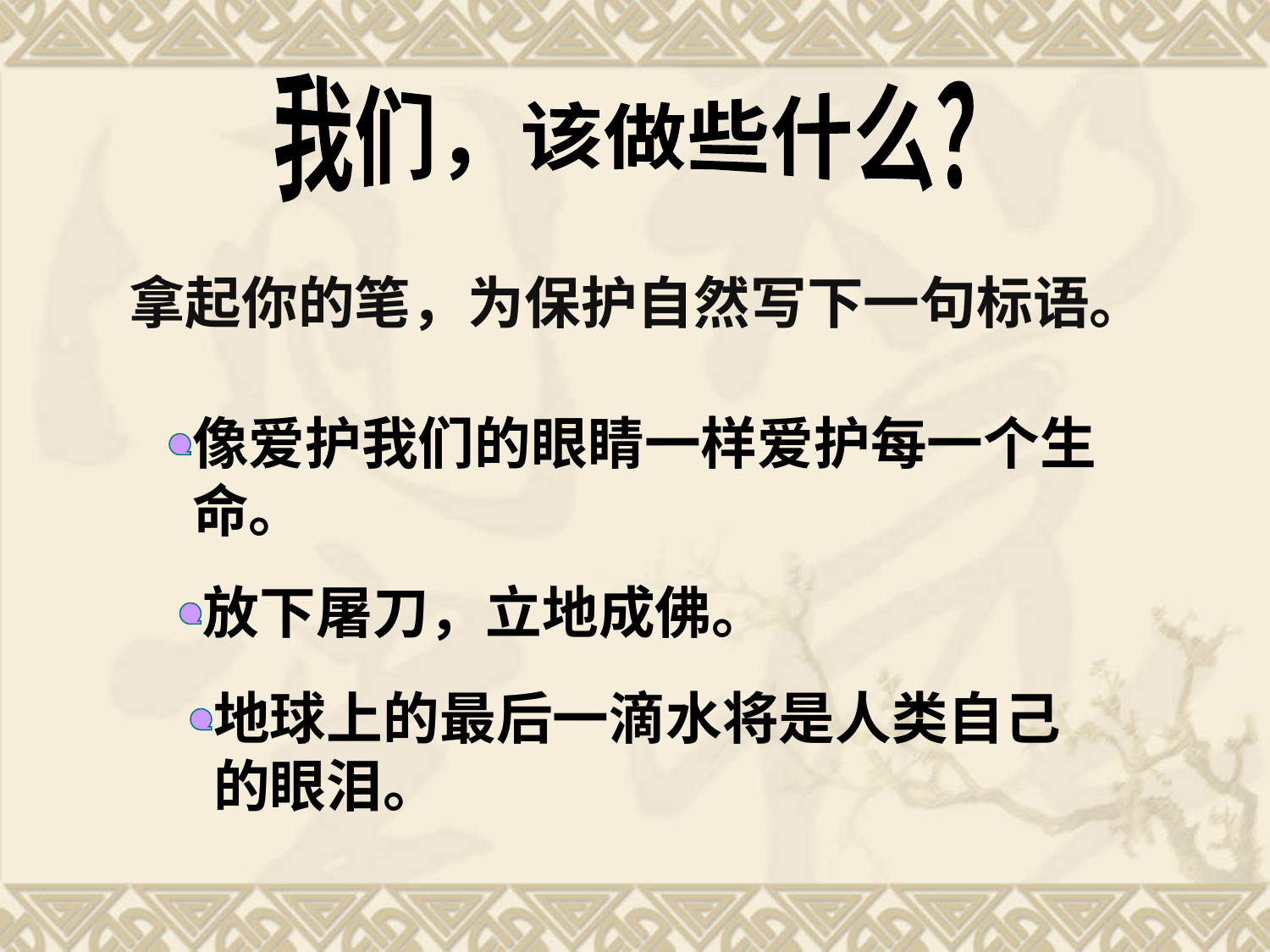

我们，该做些什么？
拿起你的笔，为保护自然写下一句标语。
像爱护我们的眼睛一样爱护每一个生命。

放下屠刀，立地成佛。

地球上的最后一滴水将是人类自己的眼泪。